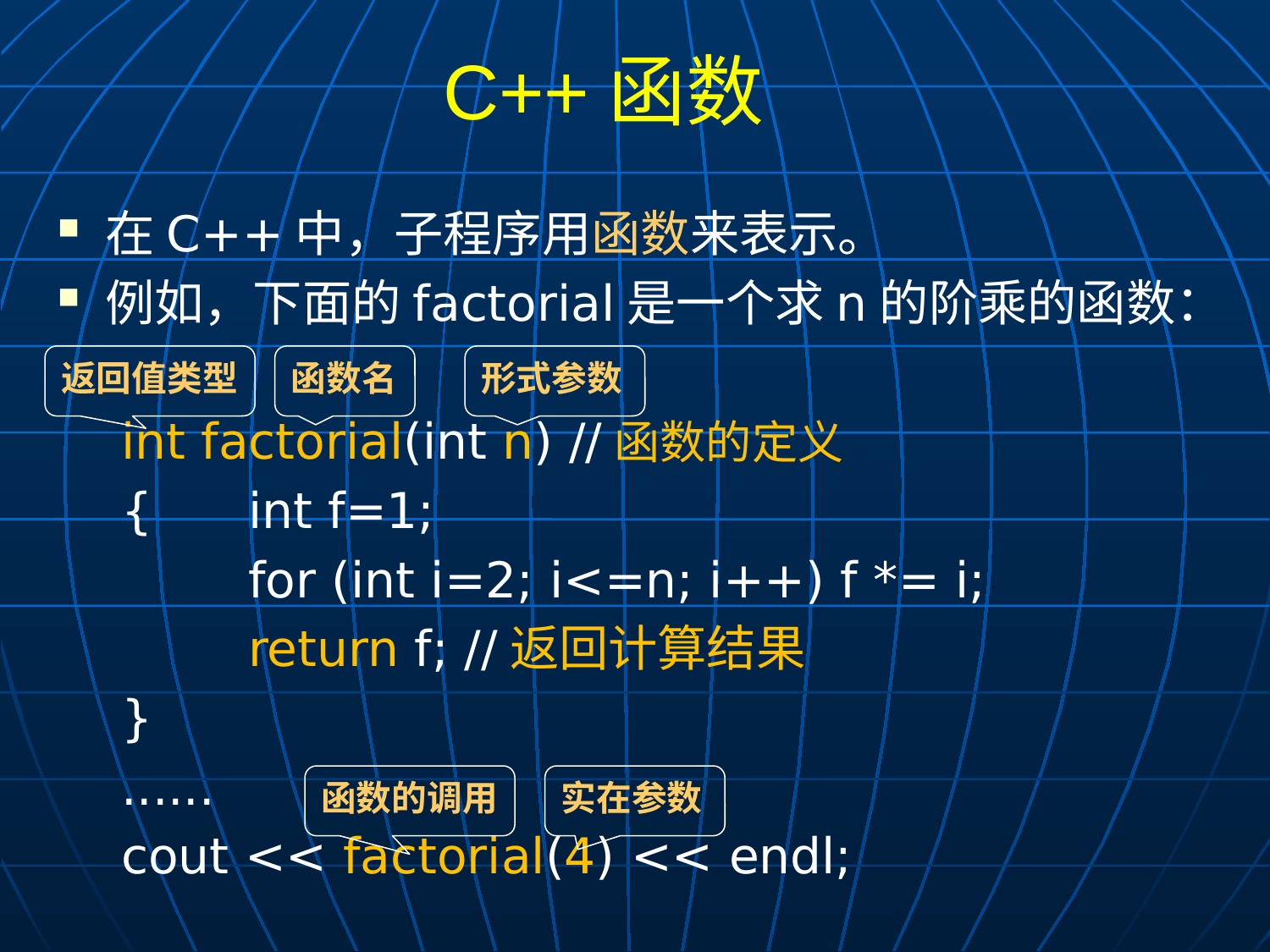

# C++函数

在C++中，子程序用函数来表示。
例如，下面的factorial是一个求n的阶乘的函数：

int factorial(int n) //函数的定义
{	int f=1;
	for (int i=2; i<=n; i++) f *= i;
	return f; //返回计算结果
}
......
cout << factorial(4) << endl;
返回值类型
函数名
形式参数
函数的调用
实在参数